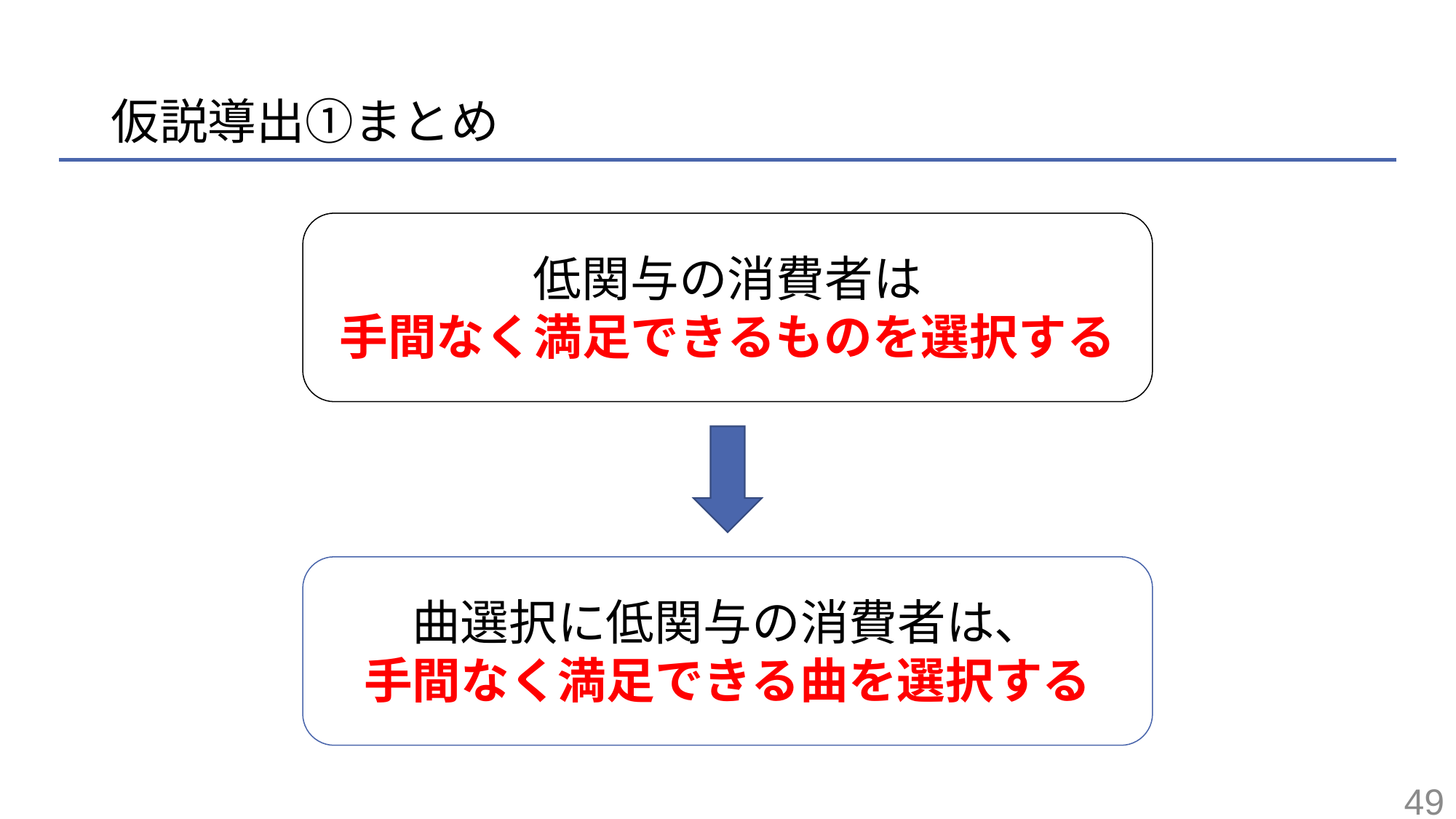

# 仮説導出①まとめ

低関与の消費者は
手間なく満足できるものを選択する

曲選択に低関与の消費者は、
手間なく満足できる曲を選択する
49